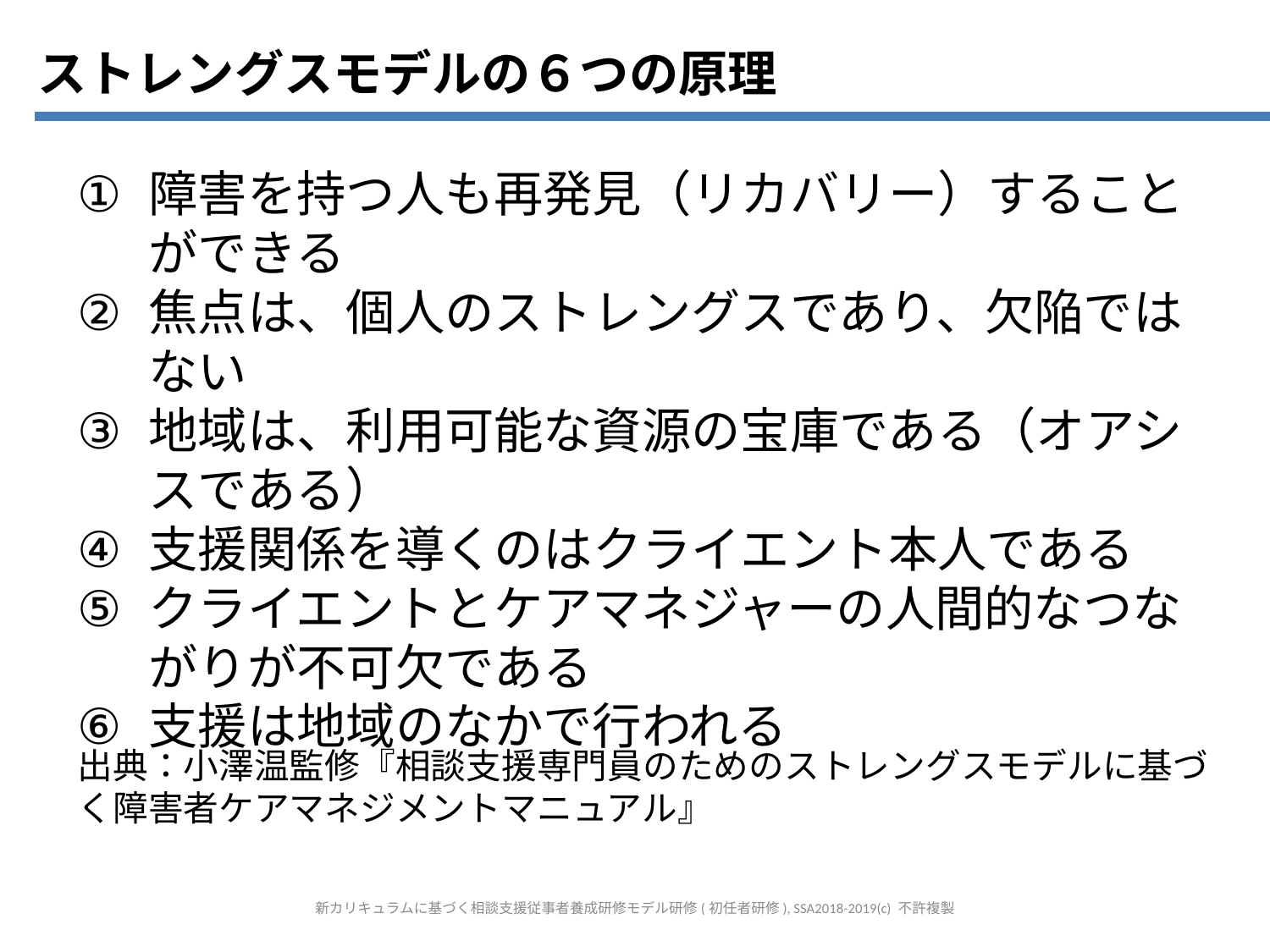

ストレングスモデルの６つの原理
障害を持つ人も再発見（リカバリー）することができる
焦点は、個人のストレングスであり、欠陥ではない
地域は、利用可能な資源の宝庫である（オアシスである）
支援関係を導くのはクライエント本人である
クライエントとケアマネジャーの人間的なつながりが不可欠である
支援は地域のなかで行われる
出典：小澤温監修『相談支援専門員のためのストレングスモデルに基づく障害者ケアマネジメントマニュアル』
新カリキュラムに基づく相談支援従事者養成研修モデル研修(初任者研修), SSA2018-2019(c) 不許複製